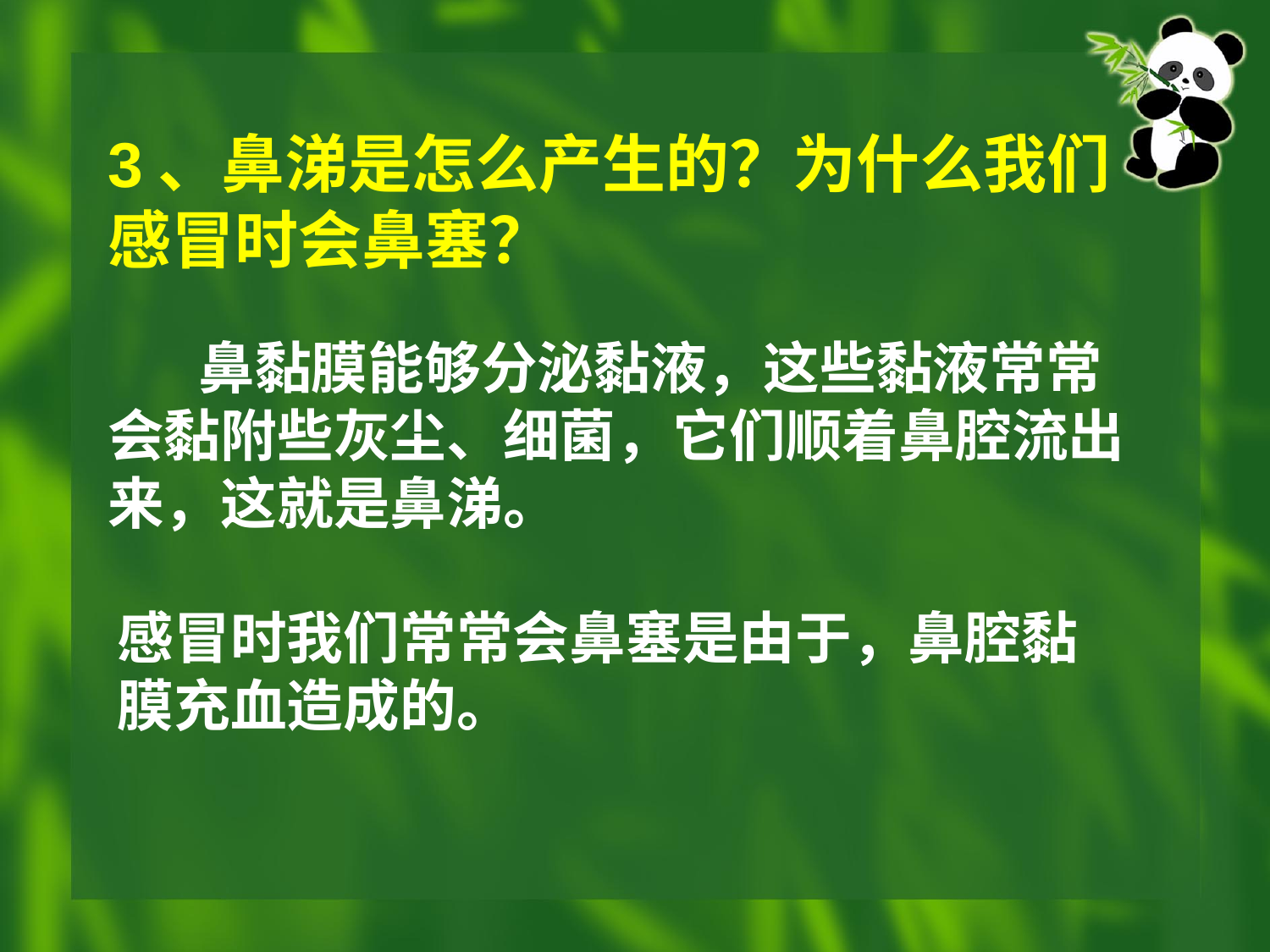

3、鼻涕是怎么产生的？为什么我们感冒时会鼻塞？
      鼻黏膜能够分泌黏液，这些黏液常常会黏附些灰尘、细菌，它们顺着鼻腔流出来，这就是鼻涕。
感冒时我们常常会鼻塞是由于，鼻腔黏膜充血造成的。